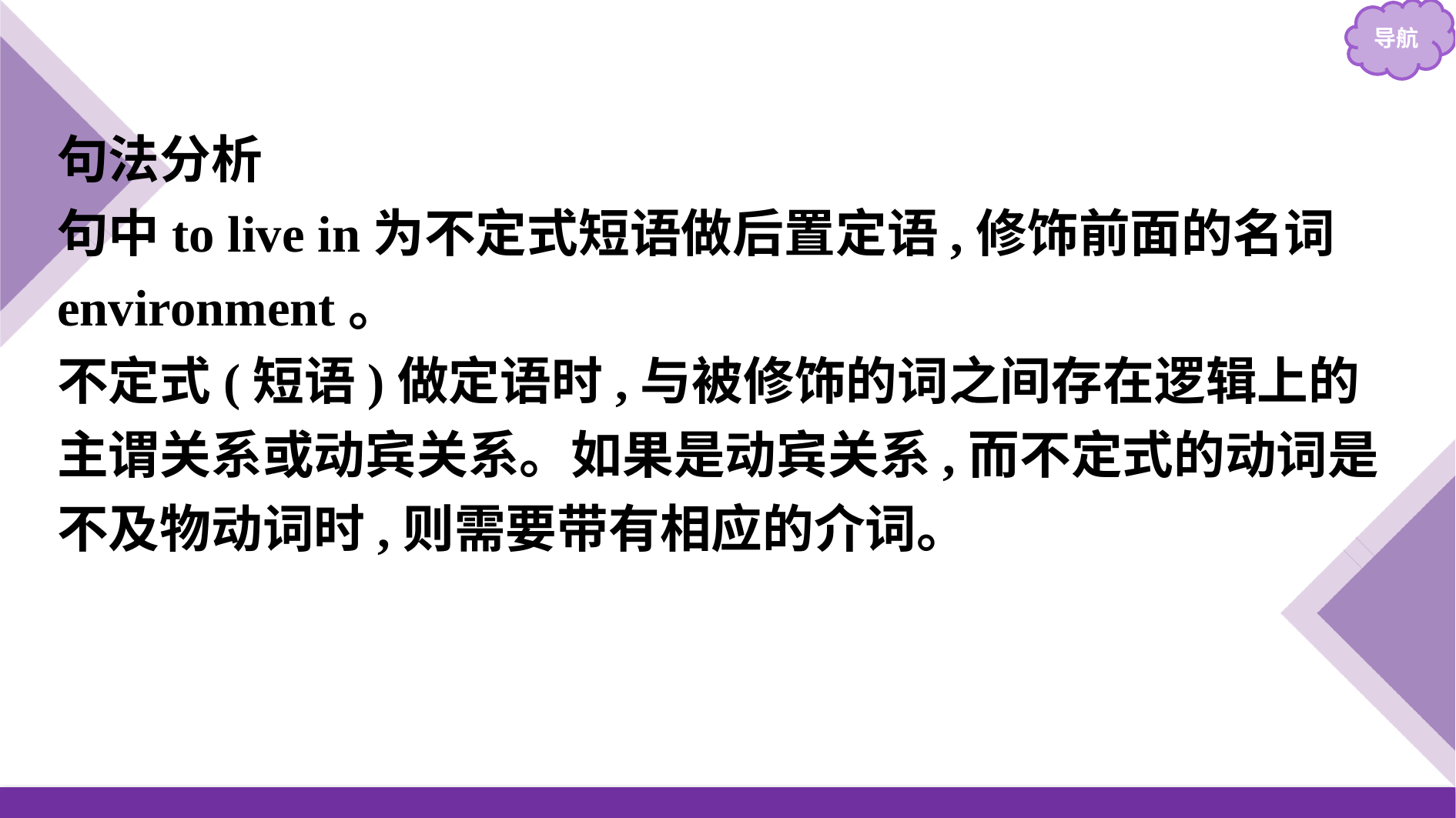

句法分析
句中to live in为不定式短语做后置定语,修饰前面的名词environment。
不定式(短语)做定语时,与被修饰的词之间存在逻辑上的主谓关系或动宾关系。如果是动宾关系,而不定式的动词是不及物动词时,则需要带有相应的介词。